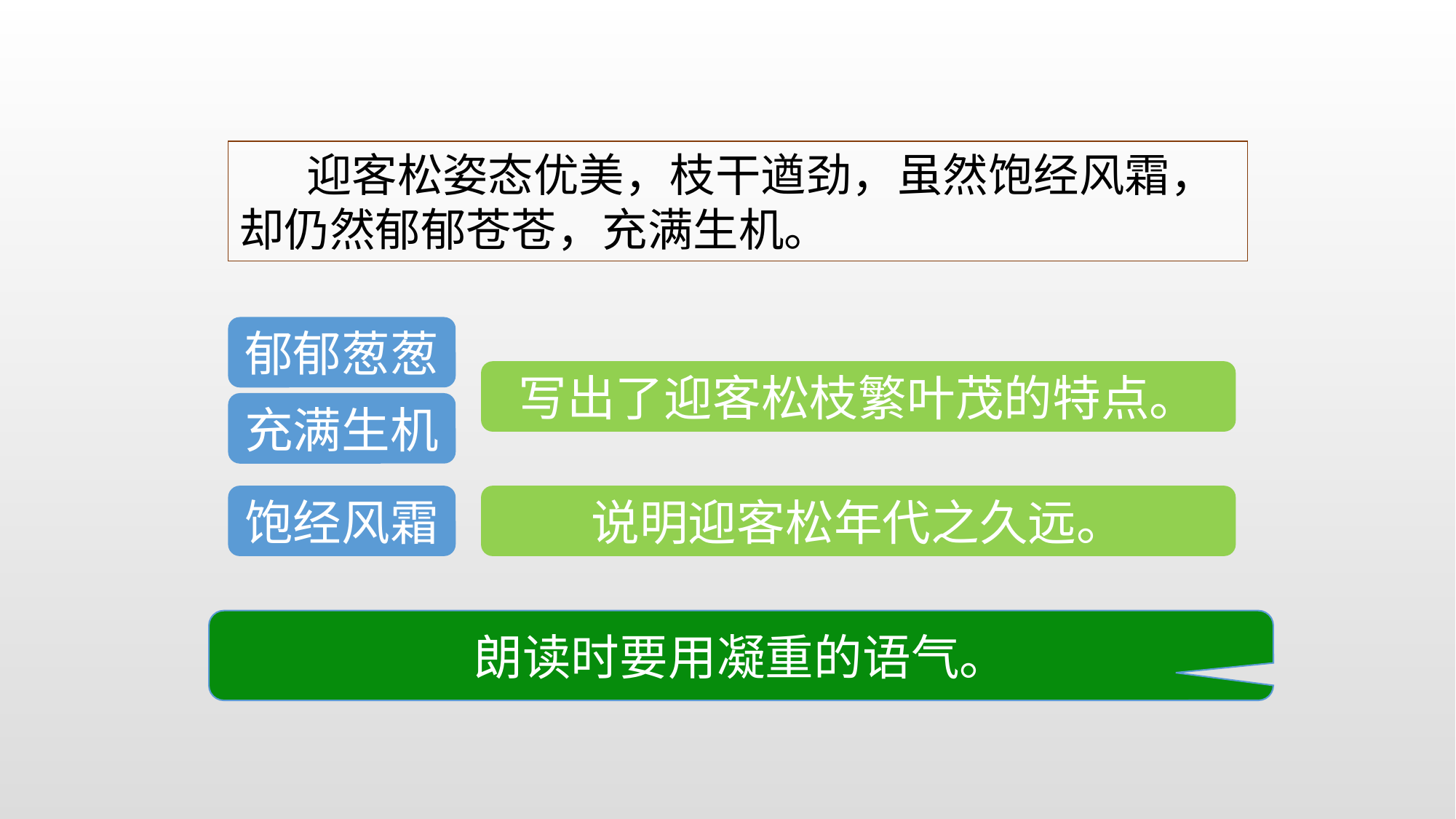

迎客松姿态优美，枝干遒劲，虽然饱经风霜，却仍然郁郁苍苍，充满生机。
郁郁葱葱
写出了迎客松枝繁叶茂的特点。
充满生机
说明迎客松年代之久远。
饱经风霜
朗读时要用凝重的语气。